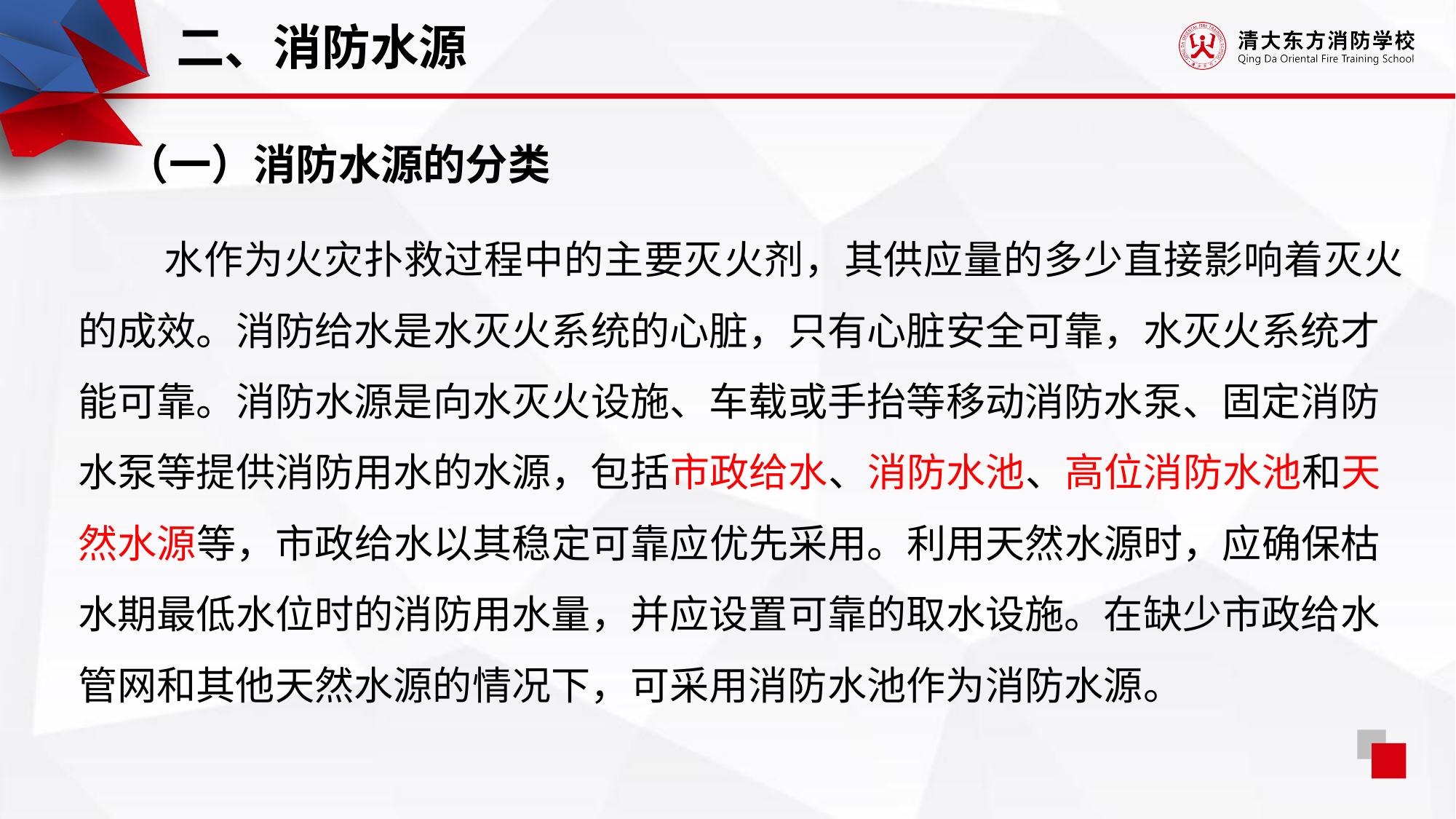

二、消防水源

（一）消防水源的分类
水作为火灾扑救过程中的主要灭火剂，其供应量的多少直接影响着灭火的成效。消防给水是水灭火系统的心脏，只有心脏安全可靠，水灭火系统才能可靠。消防水源是向水灭火设施、车载或手抬等移动消防水泵、固定消防水泵等提供消防用水的水源，包括市政给水、消防水池、高位消防水池和天然水源等，市政给水以其稳定可靠应优先采用。利用天然水源时，应确保枯水期最低水位时的消防用水量，并应设置可靠的取水设施。在缺少市政给水管网和其他天然水源的情况下，可采用消防水池作为消防水源。